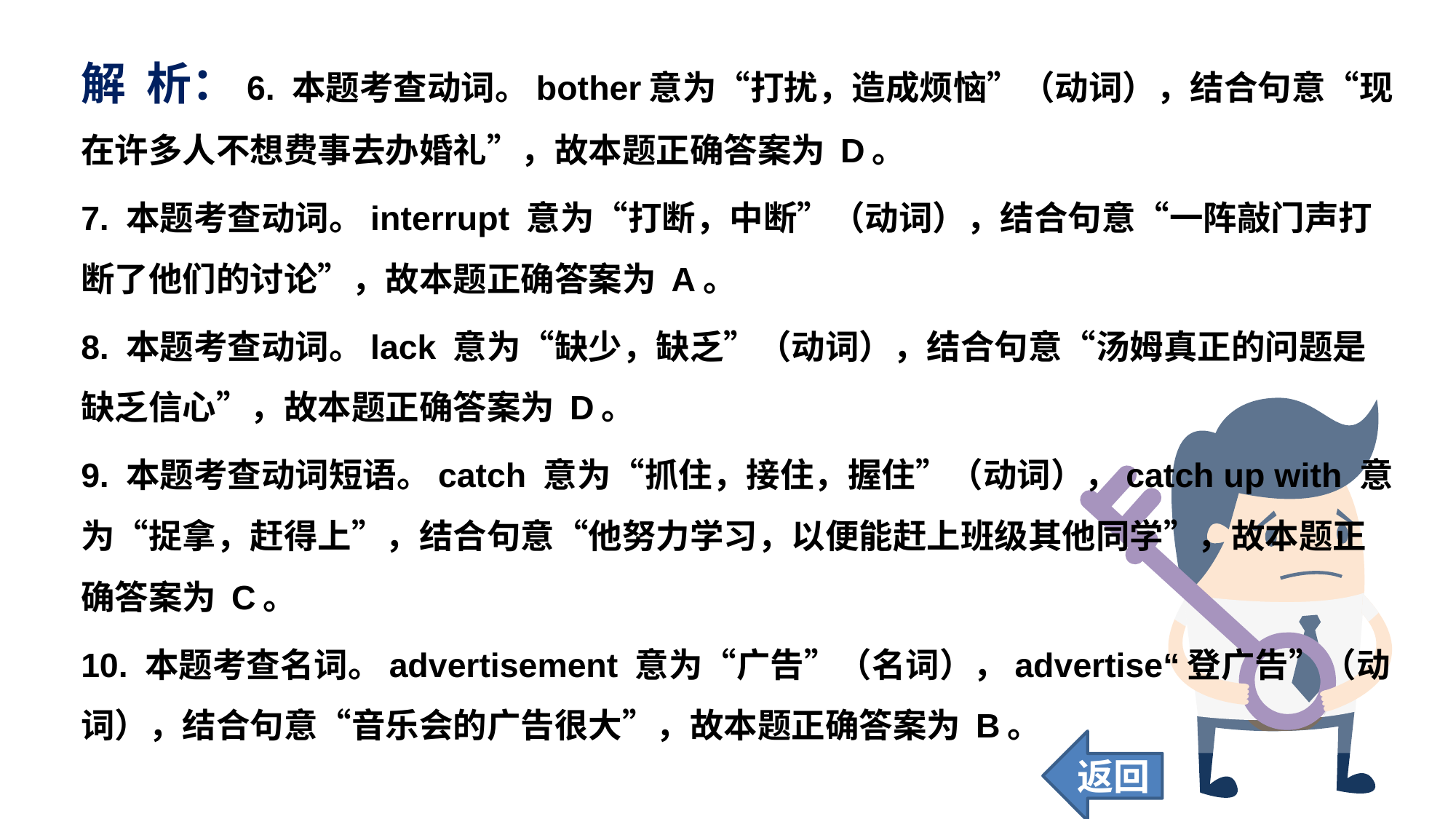

解  析：6. 本题考查动词。bother意为“打扰，造成烦恼”（动词），结合句意“现在许多人不想费事去办婚礼”，故本题正确答案为 D。
7. 本题考查动词。interrupt 意为“打断，中断”（动词），结合句意“一阵敲门声打断了他们的讨论”，故本题正确答案为 A。
8. 本题考查动词。lack 意为“缺少，缺乏”（动词），结合句意“汤姆真正的问题是缺乏信心”，故本题正确答案为 D。
9. 本题考查动词短语。catch 意为“抓住，接住，握住”（动词），catch up with 意为“捉拿，赶得上”，结合句意“他努力学习，以便能赶上班级其他同学”，故本题正确答案为 C。
10. 本题考查名词。advertisement 意为“广告”（名词），advertise“登广告”（动词），结合句意“音乐会的广告很大”，故本题正确答案为 B。

返回
75